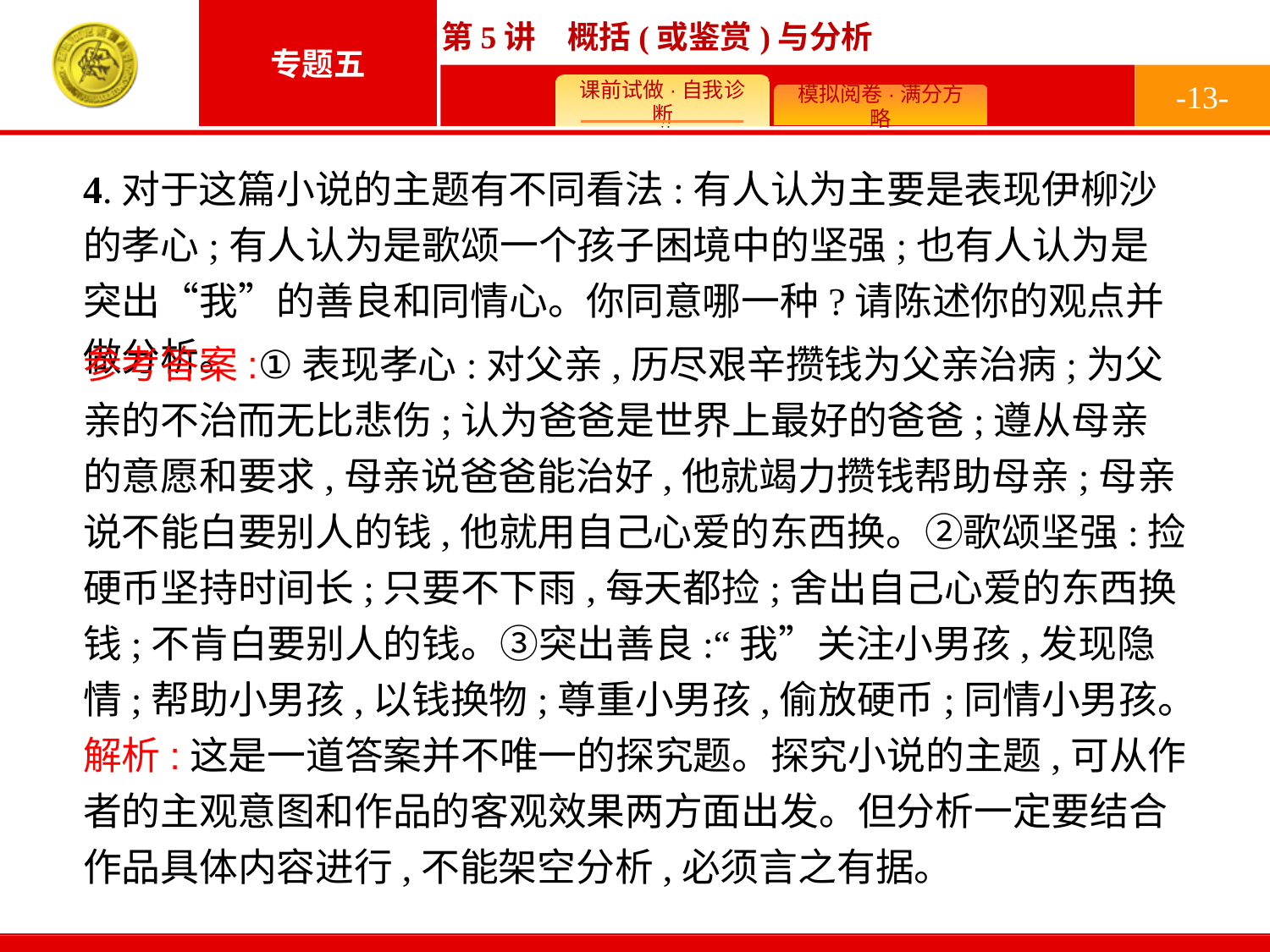

-13-
4.对于这篇小说的主题有不同看法:有人认为主要是表现伊柳沙的孝心;有人认为是歌颂一个孩子困境中的坚强;也有人认为是突出“我”的善良和同情心。你同意哪一种?请陈述你的观点并做分析。
参考答案:①表现孝心:对父亲,历尽艰辛攒钱为父亲治病;为父亲的不治而无比悲伤;认为爸爸是世界上最好的爸爸;遵从母亲的意愿和要求,母亲说爸爸能治好,他就竭力攒钱帮助母亲;母亲说不能白要别人的钱,他就用自己心爱的东西换。②歌颂坚强:捡硬币坚持时间长;只要不下雨,每天都捡;舍出自己心爱的东西换钱;不肯白要别人的钱。③突出善良:“我”关注小男孩,发现隐情;帮助小男孩,以钱换物;尊重小男孩,偷放硬币;同情小男孩。
解析:这是一道答案并不唯一的探究题。探究小说的主题,可从作者的主观意图和作品的客观效果两方面出发。但分析一定要结合作品具体内容进行,不能架空分析,必须言之有据。